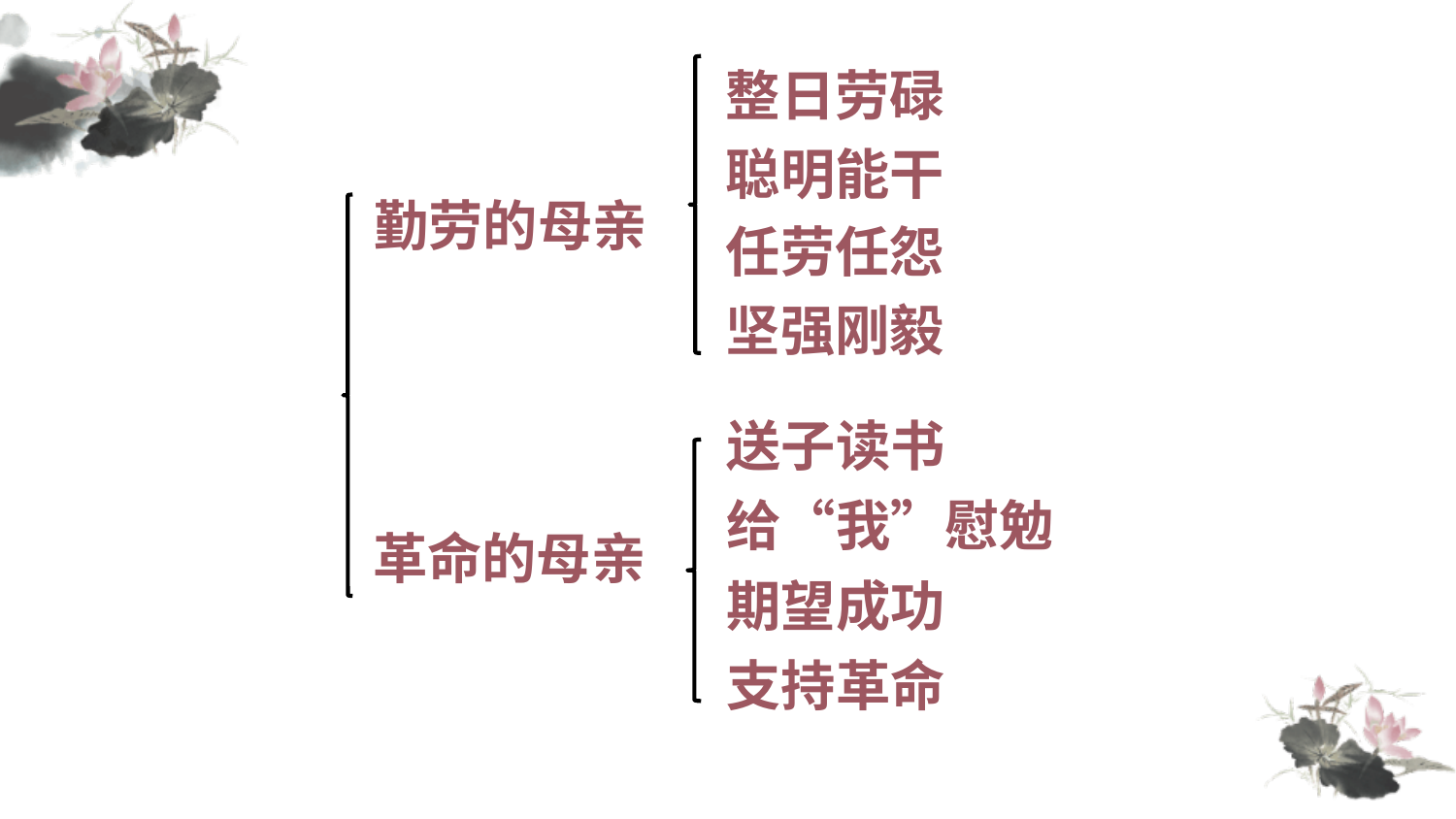

整日劳碌
聪明能干
勤劳的母亲

任劳任怨
坚强刚毅
送子读书

给“我”慰勉
革命的母亲
期望成功
支持革命